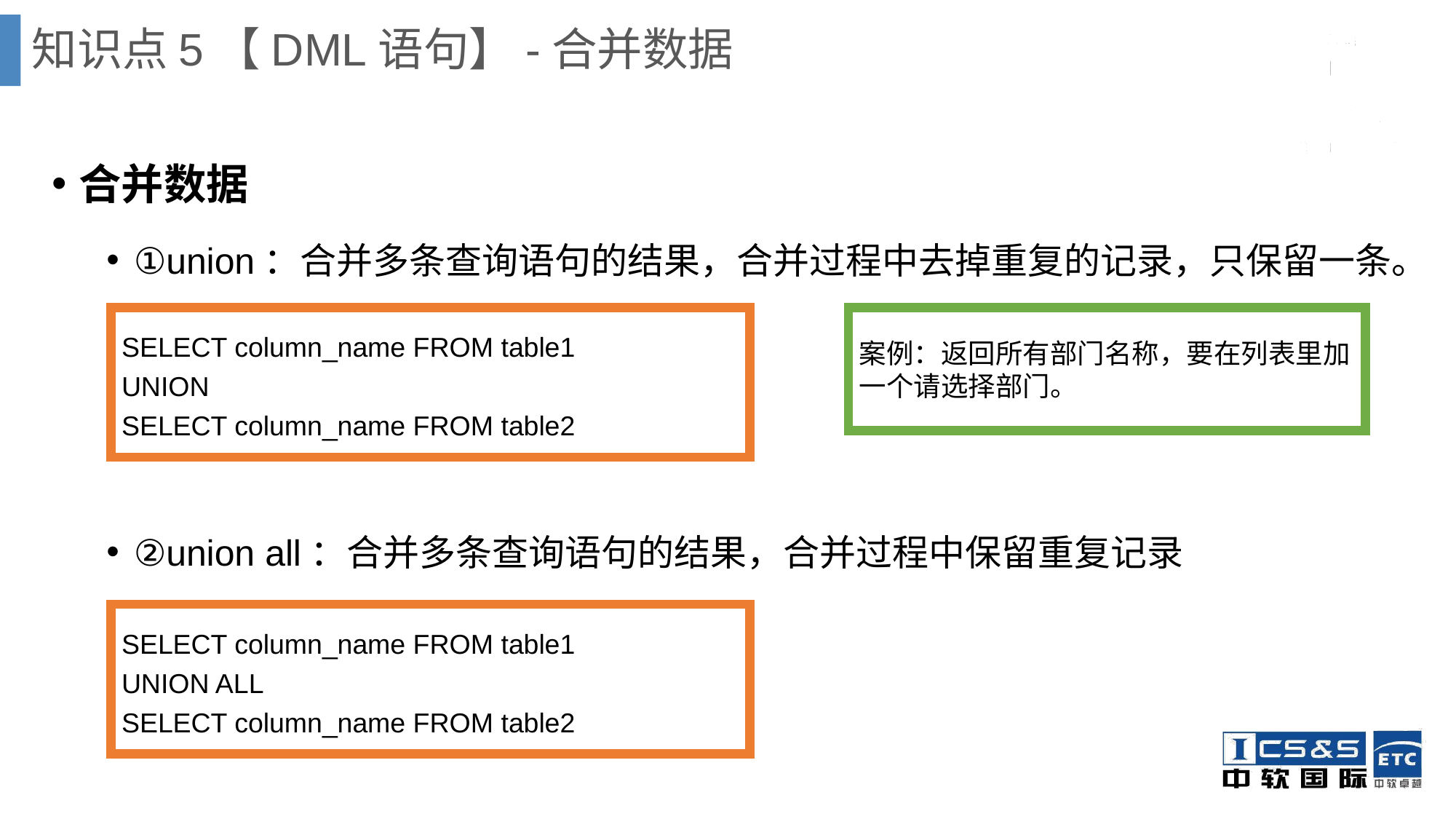

# 知识点5【DML语句】-合并数据
合并数据
①union：合并多条查询语句的结果，合并过程中去掉重复的记录，只保留一条。

②union all：合并多条查询语句的结果，合并过程中保留重复记录
SELECT column_name FROM table1
UNION
SELECT column_name FROM table2
案例：返回所有部门名称，要在列表里加一个请选择部门。
SELECT column_name FROM table1
UNION ALL
SELECT column_name FROM table2